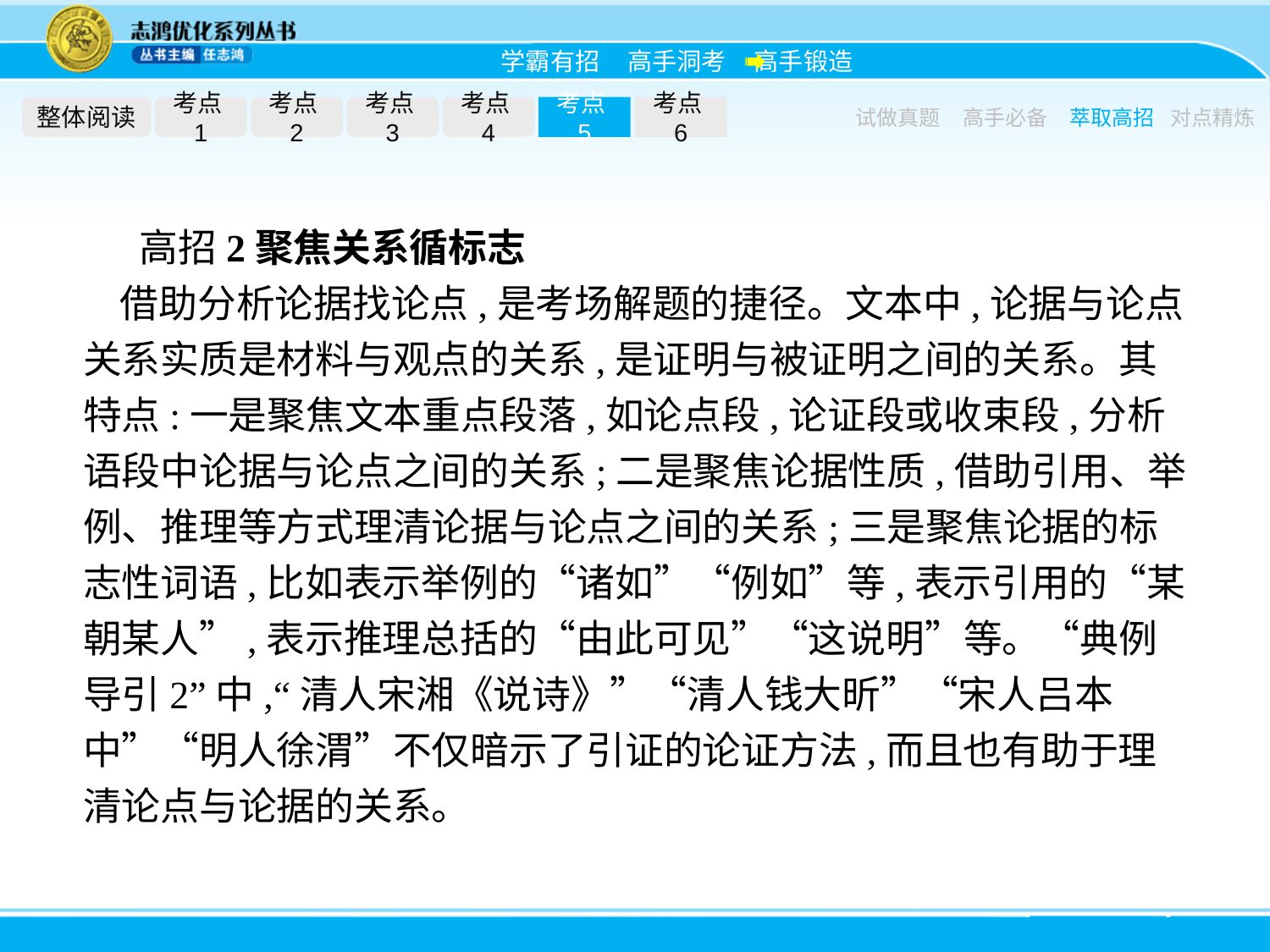

整体阅读
考点1
考点2
考点3
考点4
考点5
考点6
试做真题
高手必备
萃取高招
对点精炼
高招2聚焦关系循标志
借助分析论据找论点,是考场解题的捷径。文本中,论据与论点关系实质是材料与观点的关系,是证明与被证明之间的关系。其特点:一是聚焦文本重点段落,如论点段,论证段或收束段,分析语段中论据与论点之间的关系;二是聚焦论据性质,借助引用、举例、推理等方式理清论据与论点之间的关系;三是聚焦论据的标志性词语,比如表示举例的“诸如”“例如”等,表示引用的“某朝某人”,表示推理总括的“由此可见”“这说明”等。“典例导引2”中,“清人宋湘《说诗》”“清人钱大昕”“宋人吕本中”“明人徐渭”不仅暗示了引证的论证方法,而且也有助于理清论点与论据的关系。